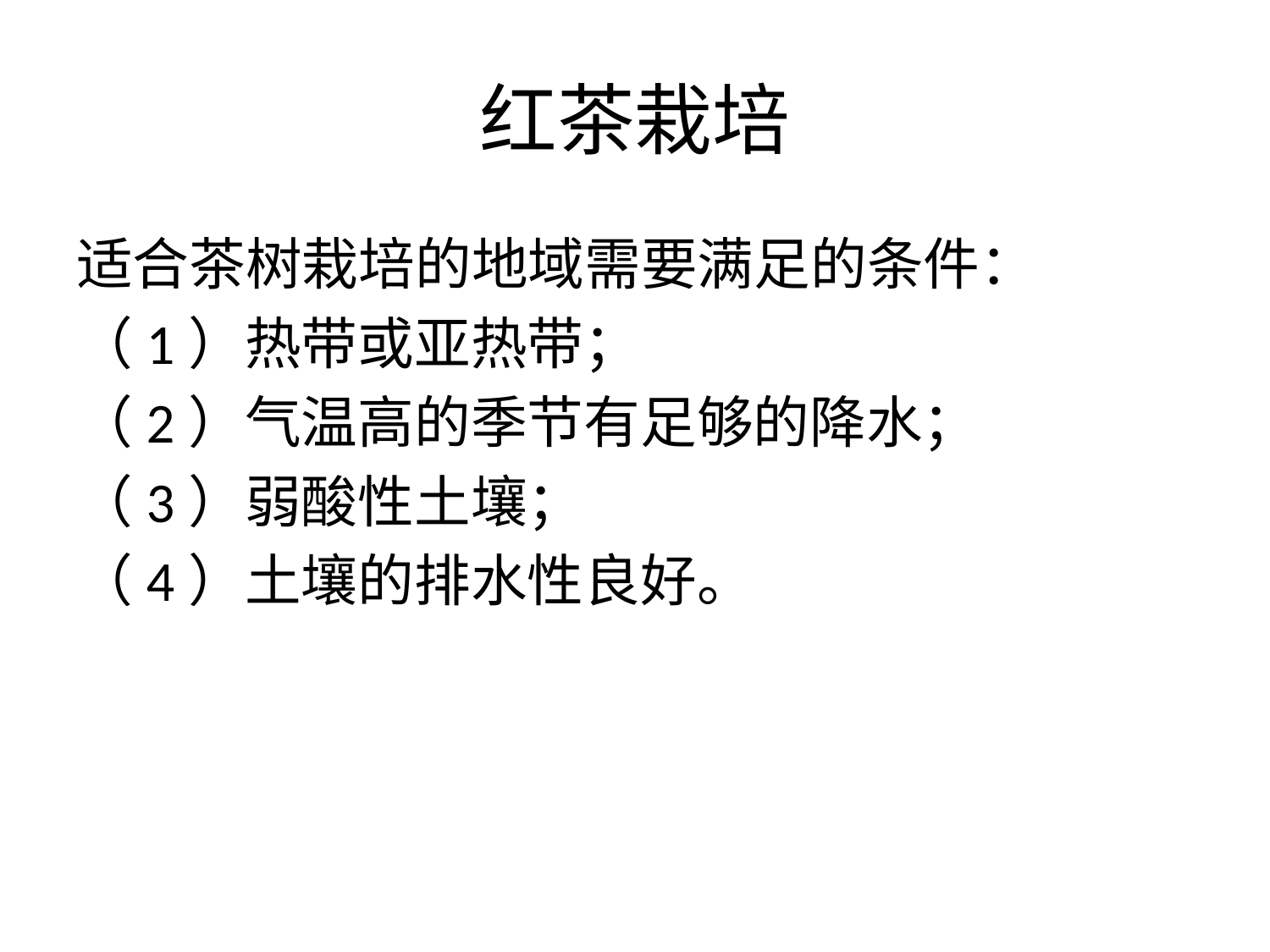

# 红茶栽培
适合茶树栽培的地域需要满足的条件：
（1）热带或亚热带；
（2）气温高的季节有足够的降水；
（3）弱酸性土壤；
（4）土壤的排水性良好。